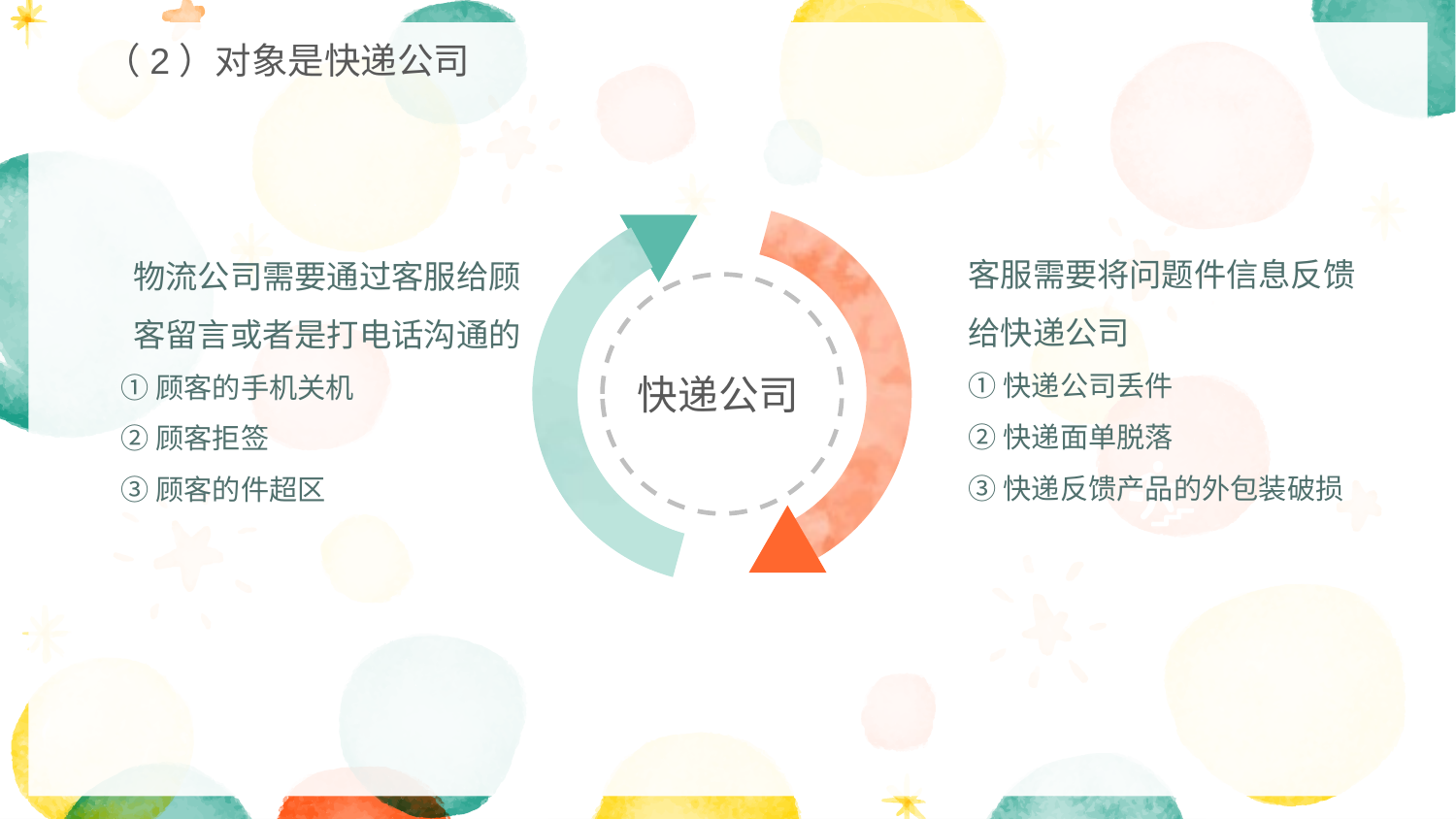

（2）对象是快递公司

物流公司需要通过客服给顾客留言或者是打电话沟通的
①顾客的手机关机
②顾客拒签
③顾客的件超区
客服需要将问题件信息反馈给快递公司
①快递公司丢件
②快递面单脱落
③快递反馈产品的外包装破损
快递公司